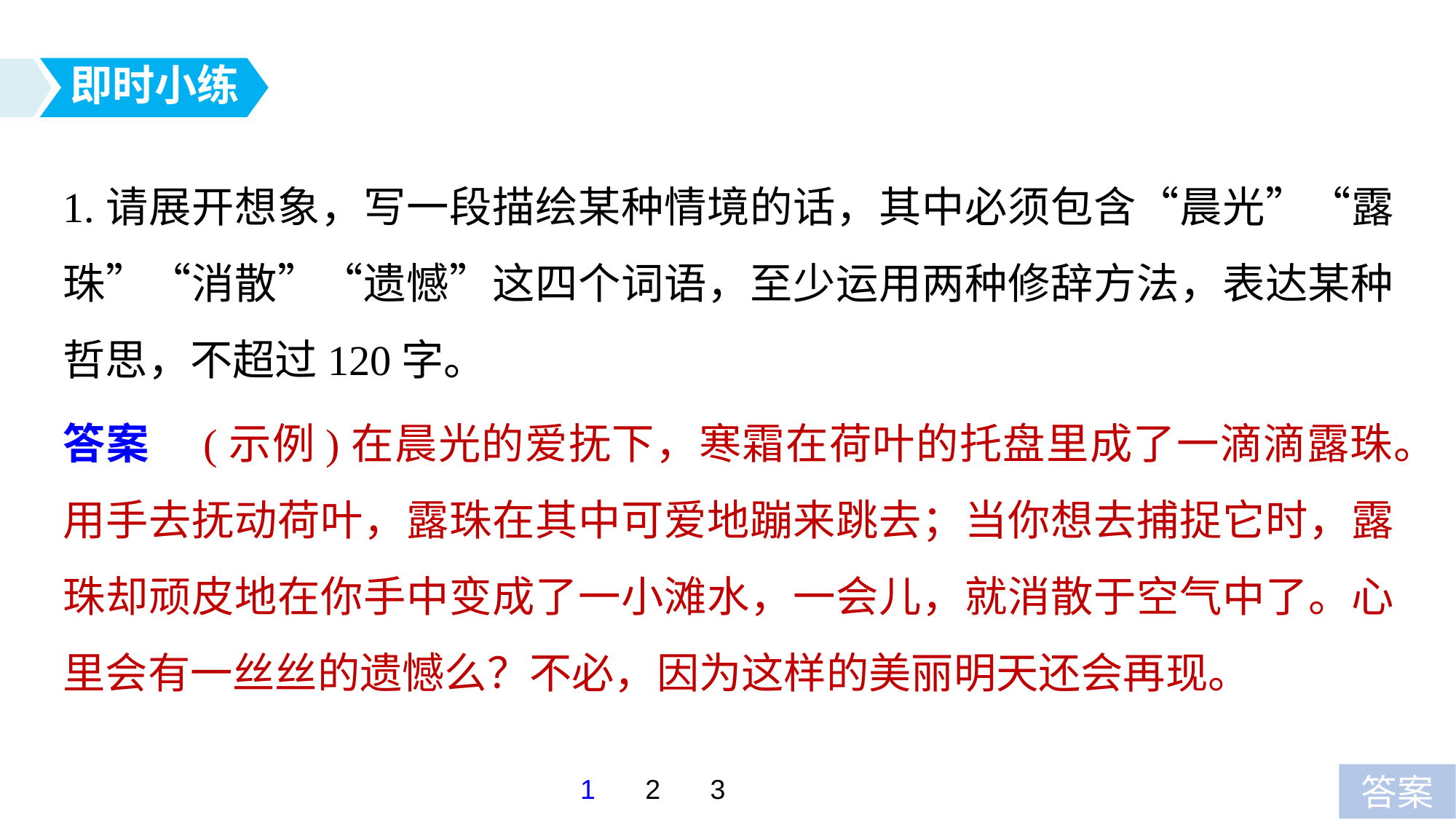

即时小练

1.请展开想象，写一段描绘某种情境的话，其中必须包含“晨光”“露珠”“消散”“遗憾”这四个词语，至少运用两种修辞方法，表达某种哲思，不超过120字。
答案　(示例)在晨光的爱抚下，寒霜在荷叶的托盘里成了一滴滴露珠。用手去抚动荷叶，露珠在其中可爱地蹦来跳去；当你想去捕捉它时，露珠却顽皮地在你手中变成了一小滩水，一会儿，就消散于空气中了。心里会有一丝丝的遗憾么？不必，因为这样的美丽明天还会再现。
1
2
3
答案